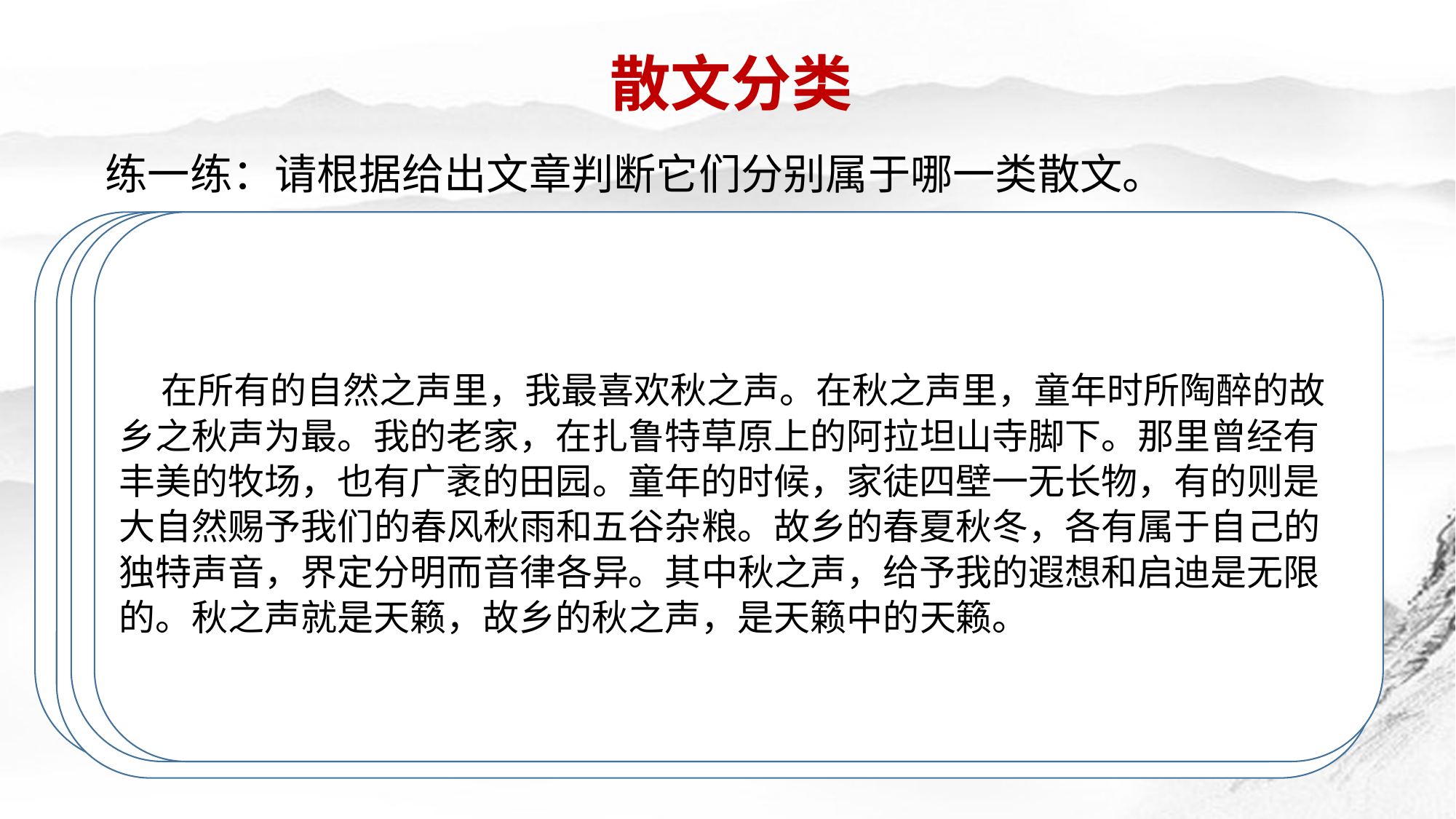

散文分类
练一练：请根据给出文章判断它们分别属于哪一类散文。

    盼望着，盼望着，东风来了，春天的脚步近了。
一切都像刚睡醒的样子，欣欣然张开了眼。山朗润起来了，水涨起来了，太阳的脸红起来了。
    小草偷偷地从土地里钻出来，嫩嫩的，绿绿的。园子里，田野里，瞧去，一大片一大片满是的。坐着，躺着，打两个滚，踢几脚球，赛几趟跑，捉几回迷藏。风轻悄悄的，草软绵绵的。
    桃树，杏树，梨树，你不让我，我不让你，都开满了花赶趟儿。红的像火，粉的像霞，白的像雪。花里带着甜味;闭了眼，树上仿佛已经满是桃儿，杏儿，梨儿。花下成千成百的蜜蜂嗡嗡的闹着，大小的蝴蝶飞来飞去。野花遍地是:杂样儿，有名字的，没名字的，散在草丛里像眼睛像星星，还眨呀眨的。

    我说道：“爸爸，你走吧。”他望车外看了看，说：“我买几个橘子去。你就在此地，不要走动。”我看那边月台的栅栏外有几个卖东西的等着顾客。走到那边月台，须穿过铁道，须跳下去又爬上去。父亲是一个胖子，走过去自然要费事些。我本来要去的，他不肯，只好让他去。我看见他戴着黑布小帽，穿着黑布大马褂，深青布棉袍，蹒跚地走到铁道边，慢慢探身下去，尚不大难。可是他穿过铁道，要爬上那边月台，就不容易了。他用两手攀着上面，两脚再向上缩；他肥胖的身子向左微倾，显出努力的样子。这时我看见他的背影，我的泪很快地流下来了。我赶紧拭干了泪。怕他看见，也怕别人看见。我再向外看时，他已抱了朱红的橘子往回走了。过铁道时，他先将橘子散放在地上，自己慢慢爬下，再抱起橘子走。到这边时，我赶紧去搀他.......

    我发现，世界越来越喧闹，而我的日子越来越安静了。我喜欢过安静的日子。
　　当然，安静不是静止，不是封闭，如井中的死水。曾经有一个时代，广大的世界对于我们只是一个无法证实的传说，我们每一个人都被锁定在一个狭小的角落里，如同螺丝钉被拧在一个不变的位置上。那时候，我刚离开学校，被分配到一个边远山区，生活平静而又单调。日子仿佛停止了，不像是一条河，更像是一口井。
　　后来，时代突然改变，人们的日子如同解冻的江河，又在阳光下的大地上纵横交错了。我也像是一条积压了太多能量的河，生命的浪潮在我的河床里奔腾起伏，把我的成年岁月变成了一道动荡不宁的急流。

    在所有的自然之声里，我最喜欢秋之声。在秋之声里，童年时所陶醉的故乡之秋声为最。我的老家，在扎鲁特草原上的阿拉坦山寺脚下。那里曾经有丰美的牧场，也有广袤的田园。童年的时候，家徒四壁一无长物，有的则是大自然赐予我们的春风秋雨和五谷杂粮。故乡的春夏秋冬，各有属于自己的独特声音，界定分明而音律各异。其中秋之声，给予我的遐想和启迪是无限的。秋之声就是天籁，故乡的秋之声，是天籁中的天籁。